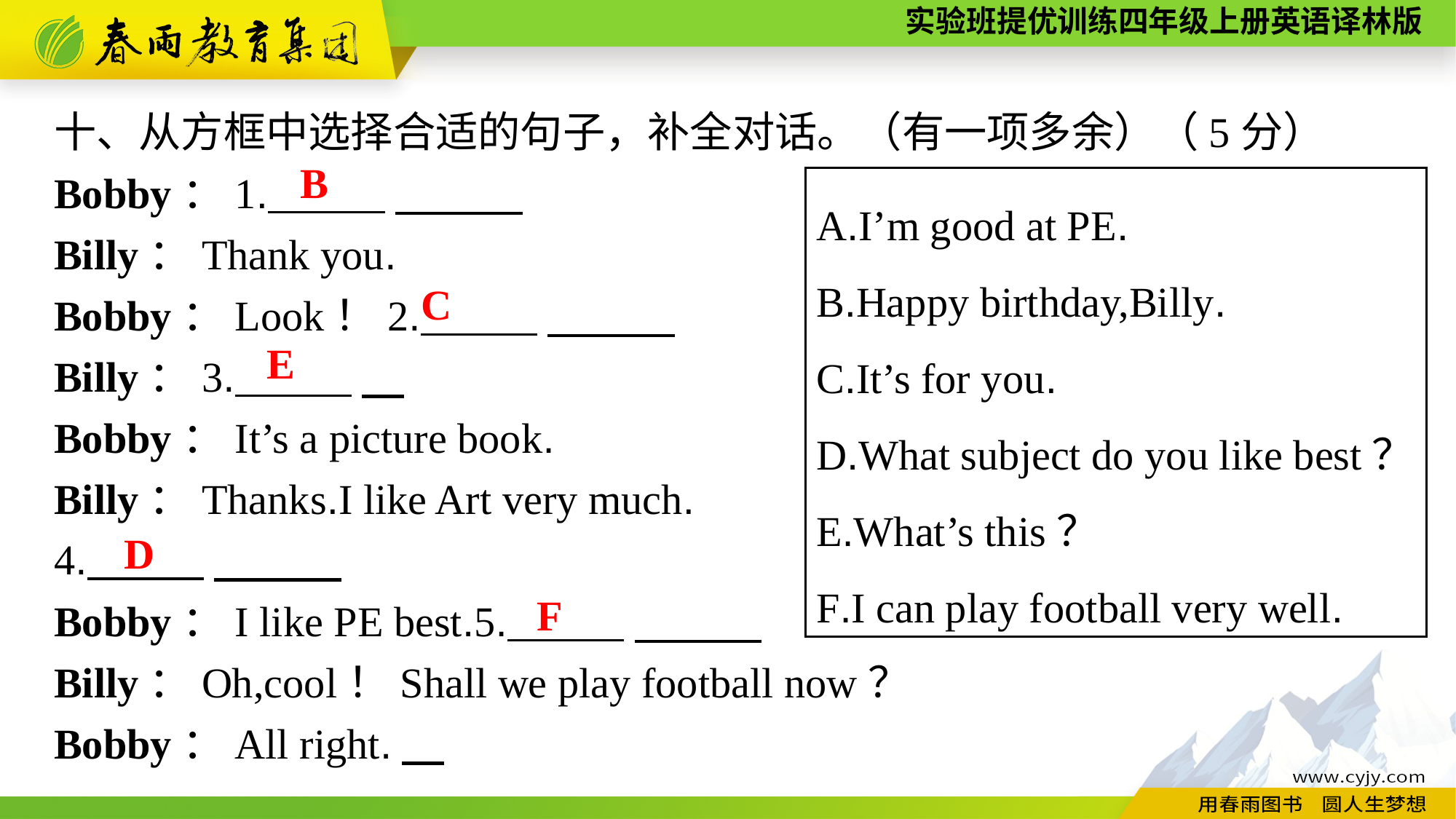

十、从方框中选择合适的句子，补全对话。（有一项多余）（5分）
Bobby：1. _____
Billy：Thank you.
Bobby：Look！2. _____
Billy：3. _____
Bobby：It’s a picture book.
Billy：Thanks.I like Art very much.
4. _____
Bobby：I like PE best.5. _____
Billy：Oh,cool！Shall we play football now？
Bobby：All right.
B
A.I’m good at PE.
B.Happy birthday,Billy.
C.It’s for you.
D.What subject do you like best？
E.What’s this？
F.I can play football very well.
C
E
D
F